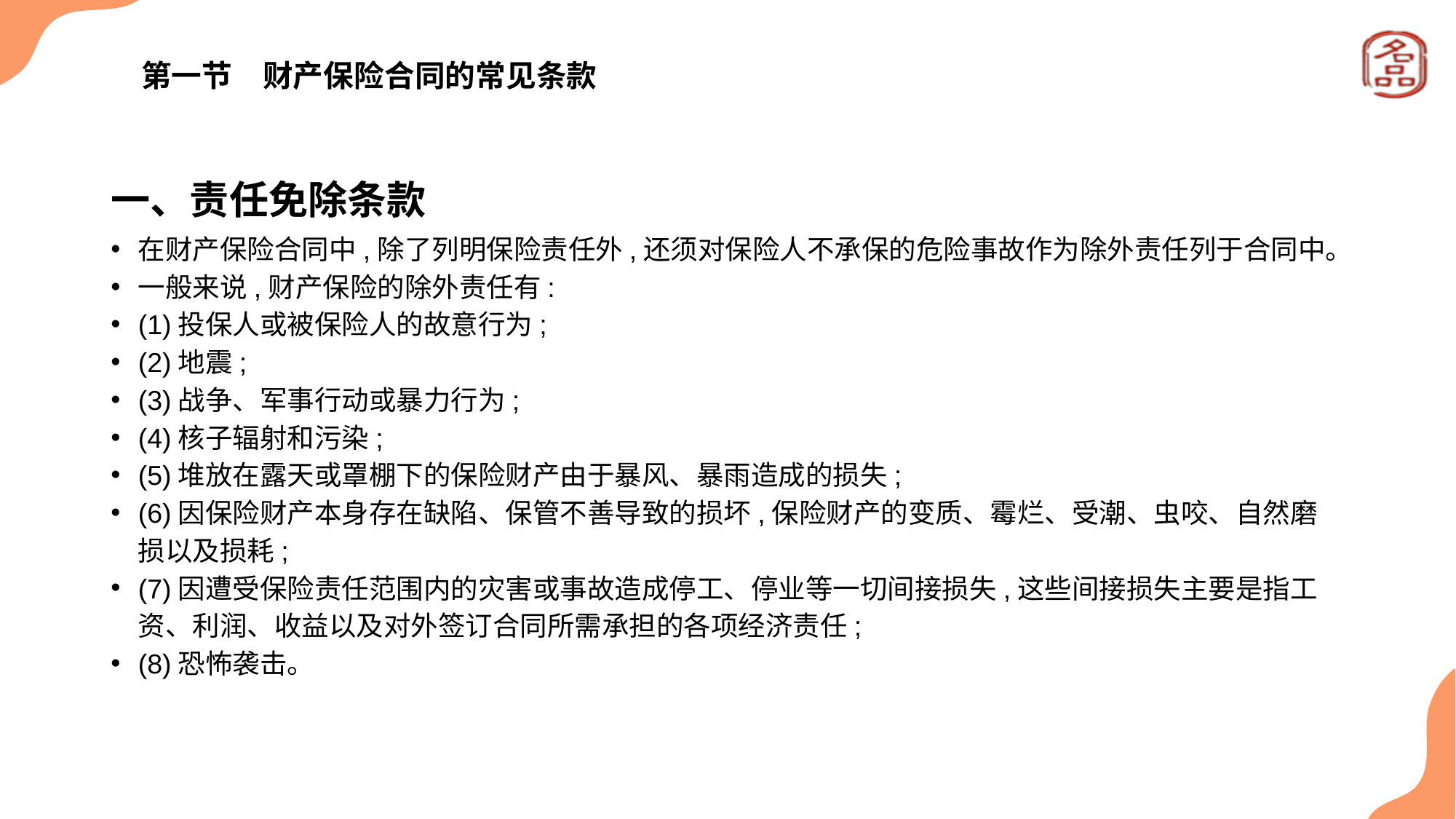

# 第一节　财产保险合同的常见条款
一、责任免除条款
在财产保险合同中,除了列明保险责任外,还须对保险人不承保的危险事故作为除外责任列于合同中。
一般来说,财产保险的除外责任有:
(1)投保人或被保险人的故意行为;
(2)地震;
(3)战争、军事行动或暴力行为;
(4)核子辐射和污染;
(5)堆放在露天或罩棚下的保险财产由于暴风、暴雨造成的损失;
(6)因保险财产本身存在缺陷、保管不善导致的损坏,保险财产的变质、霉烂、受潮、虫咬、自然磨损以及损耗;
(7)因遭受保险责任范围内的灾害或事故造成停工、停业等一切间接损失,这些间接损失主要是指工资、利润、收益以及对外签订合同所需承担的各项经济责任;
(8)恐怖袭击。